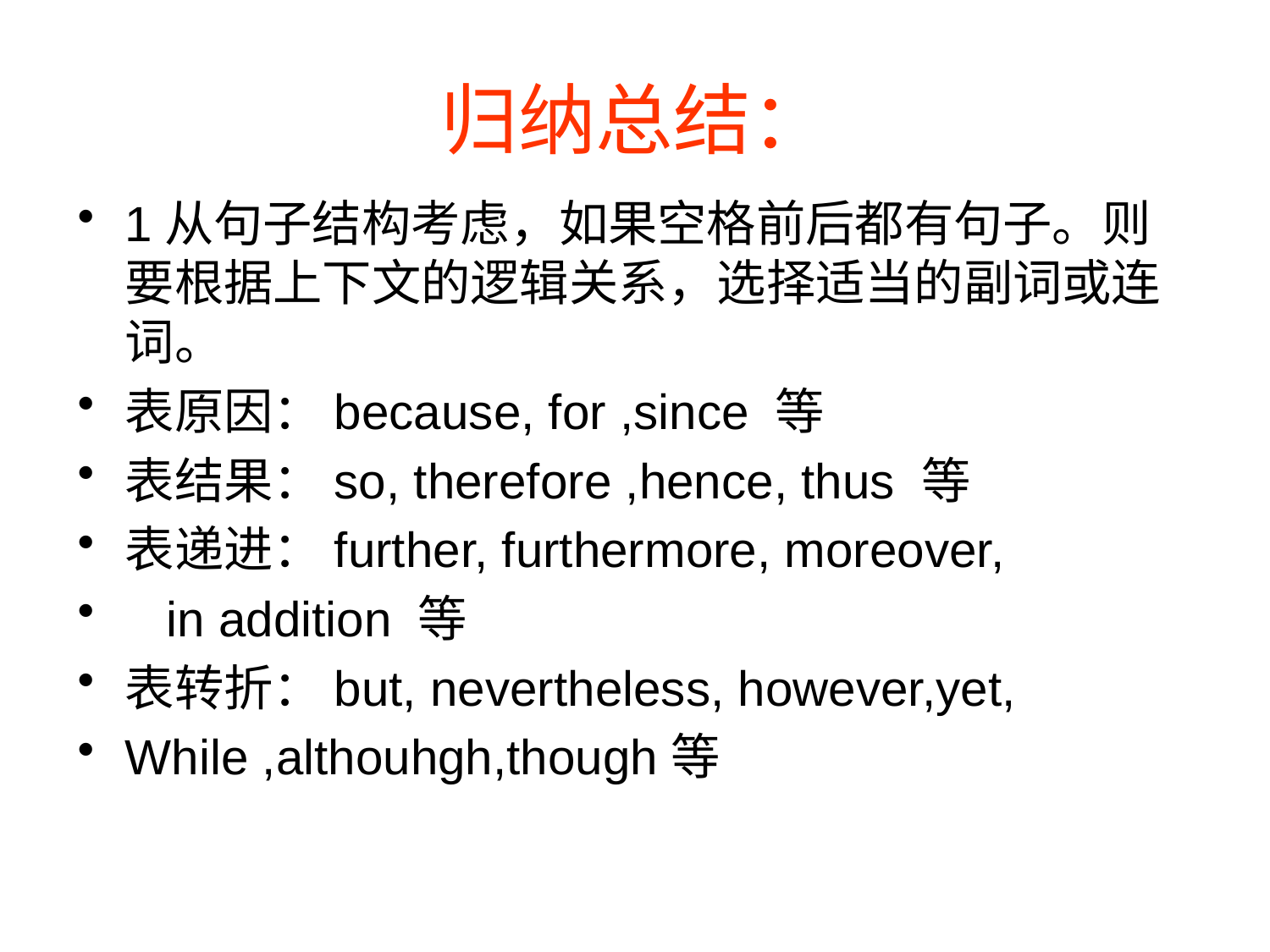

# 归纳总结：
1从句子结构考虑，如果空格前后都有句子。则要根据上下文的逻辑关系，选择适当的副词或连词。
表原因：because, for ,since 等
表结果：so, therefore ,hence, thus 等
表递进：further, furthermore, moreover,
   in addition 等
表转折：but, nevertheless, however,yet,
While ,althouhgh,though等